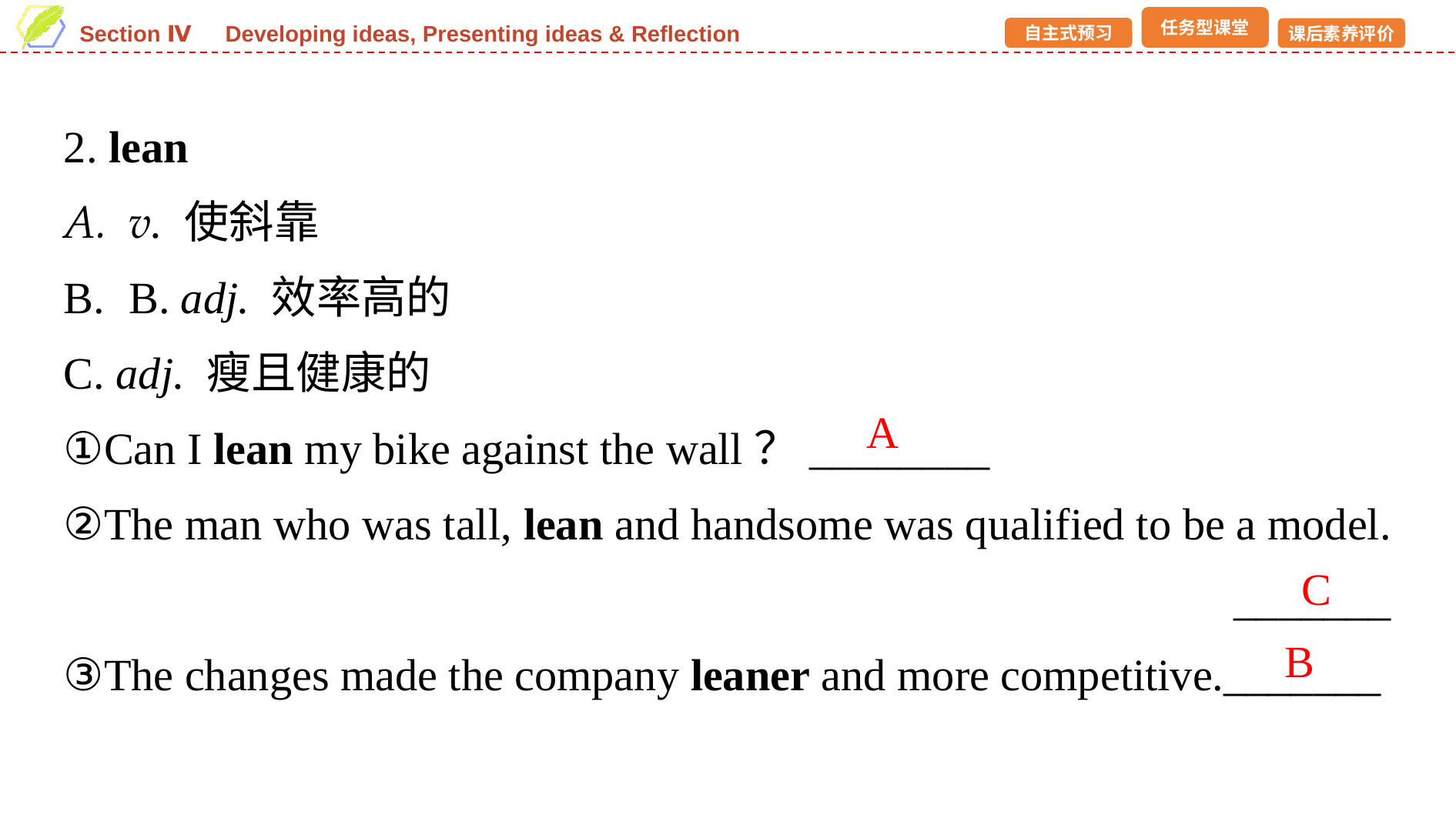

2. lean
v. 使斜靠
B. adj. 效率高的
C. adj. 瘦且健康的
①Can I lean my bike against the wall？________
②The man who was tall, lean and handsome was qualified to be a model.
_______
③The changes made the company leaner and more competitive._______
A
C
B